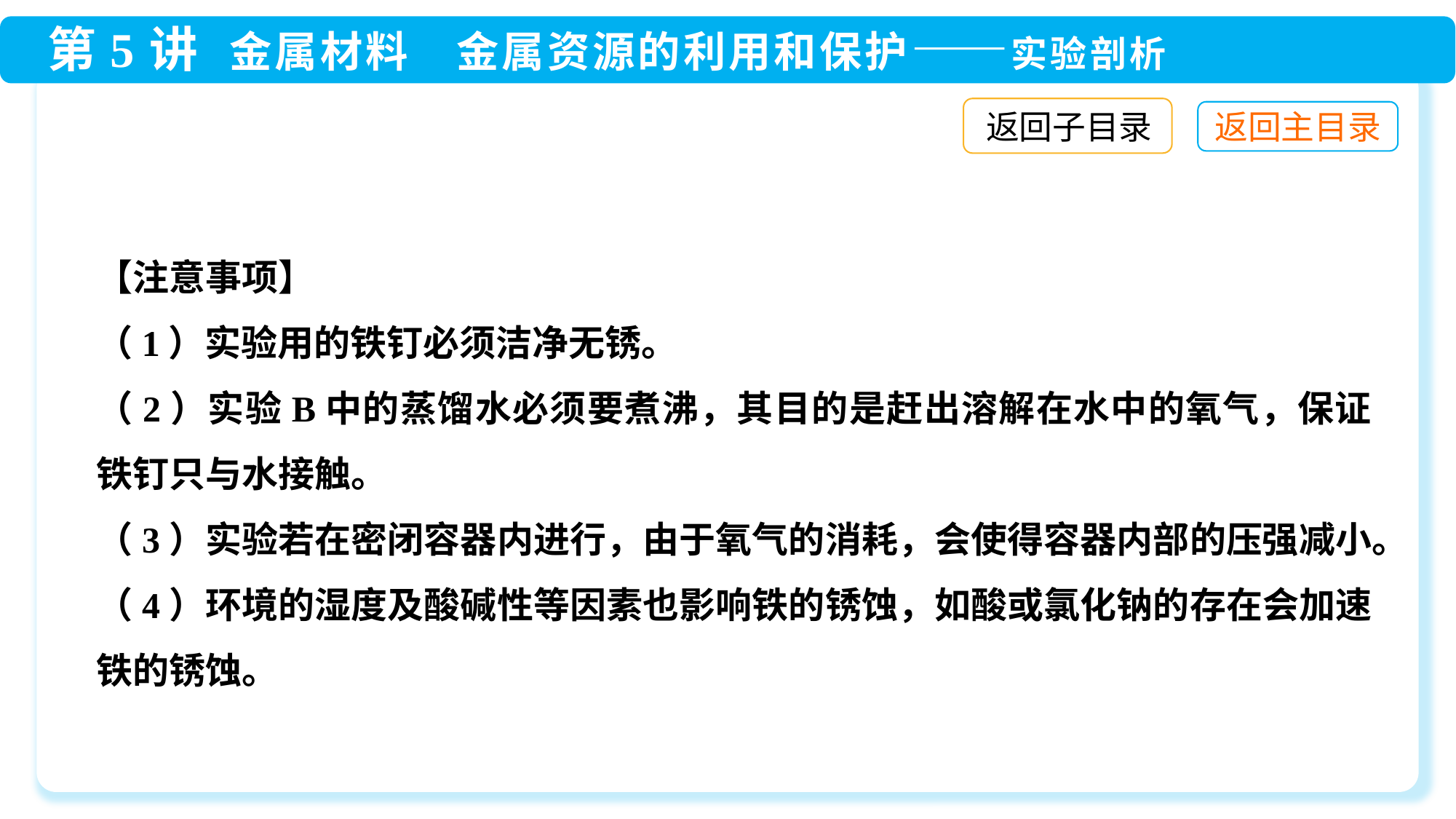

返回子目录
【注意事项】
（1）实验用的铁钉必须洁净无锈。
（2）实验B中的蒸馏水必须要煮沸，其目的是赶出溶解在水中的氧气，保证铁钉只与水接触。
（3）实验若在密闭容器内进行，由于氧气的消耗，会使得容器内部的压强减小。
（4）环境的湿度及酸碱性等因素也影响铁的锈蚀，如酸或氯化钠的存在会加速铁的锈蚀。